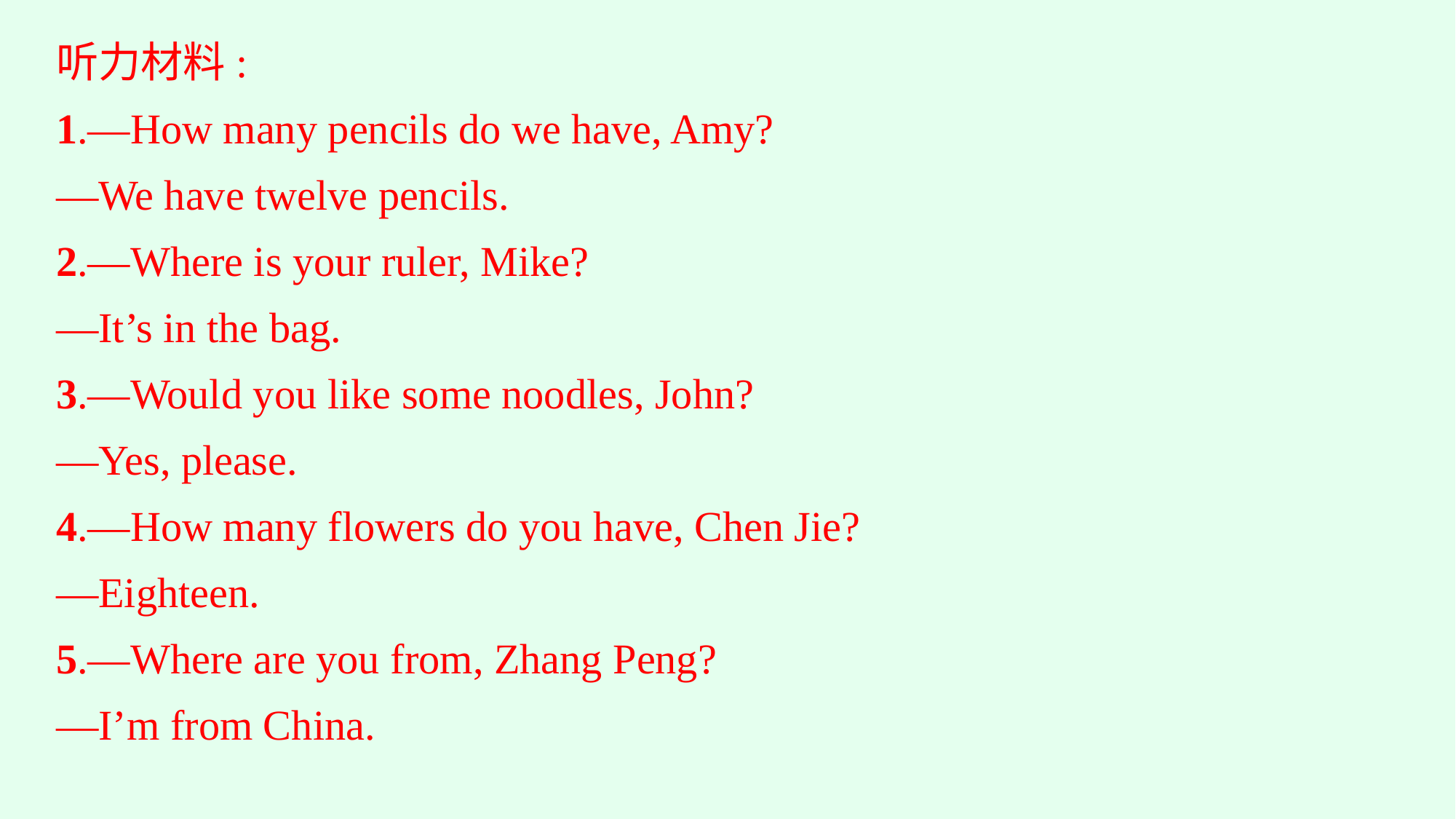

听力材料:
1.—How many pencils do we have, Amy?
—We have twelve pencils.
2.—Where is your ruler, Mike?
—It’s in the bag.
3.—Would you like some noodles, John?
—Yes, please.
4.—How many flowers do you have, Chen Jie?
—Eighteen.
5.—Where are you from, Zhang Peng?
—I’m from China.